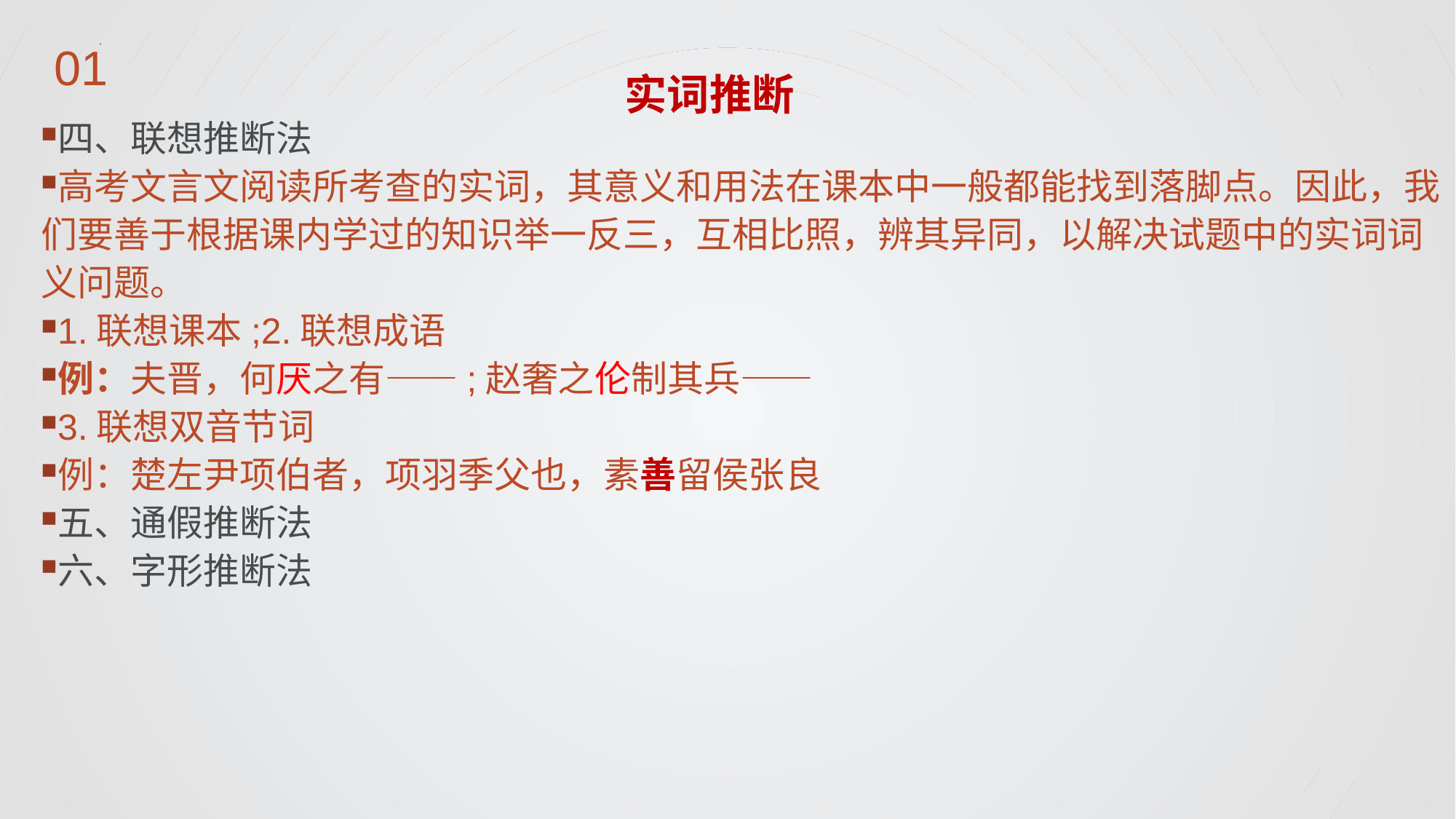

实词推断
四、联想推断法
高考文言文阅读所考查的实词，其意义和用法在课本中一般都能找到落脚点。因此，我们要善于根据课内学过的知识举一反三，互相比照，辨其异同，以解决试题中的实词词义问题。
1.联想课本;2.联想成语
例：夫晋，何厌之有——;赵奢之伦制其兵——
3.联想双音节词
例：楚左尹项伯者，项羽季父也，素善留侯张良
五、通假推断法
六、字形推断法